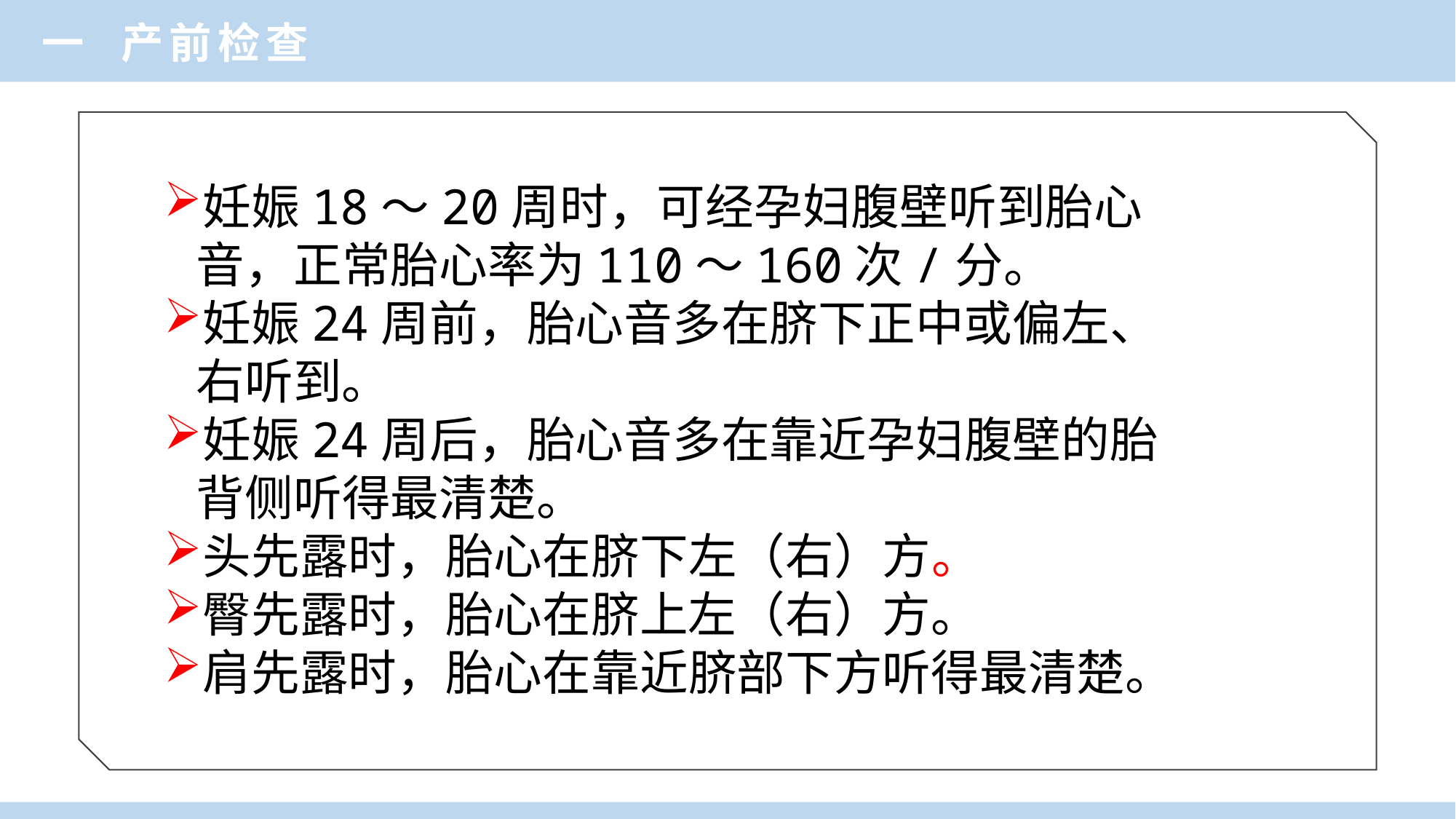

一  产前检查

妊娠18～20周时，可经孕妇腹壁听到胎心音，正常胎心率为110～160次/分。
妊娠24周前，胎心音多在脐下正中或偏左、右听到。
妊娠24周后，胎心音多在靠近孕妇腹壁的胎背侧听得最清楚。
头先露时，胎心在脐下左（右）方。
臀先露时，胎心在脐上左（右）方。
肩先露时，胎心在靠近脐部下方听得最清楚。